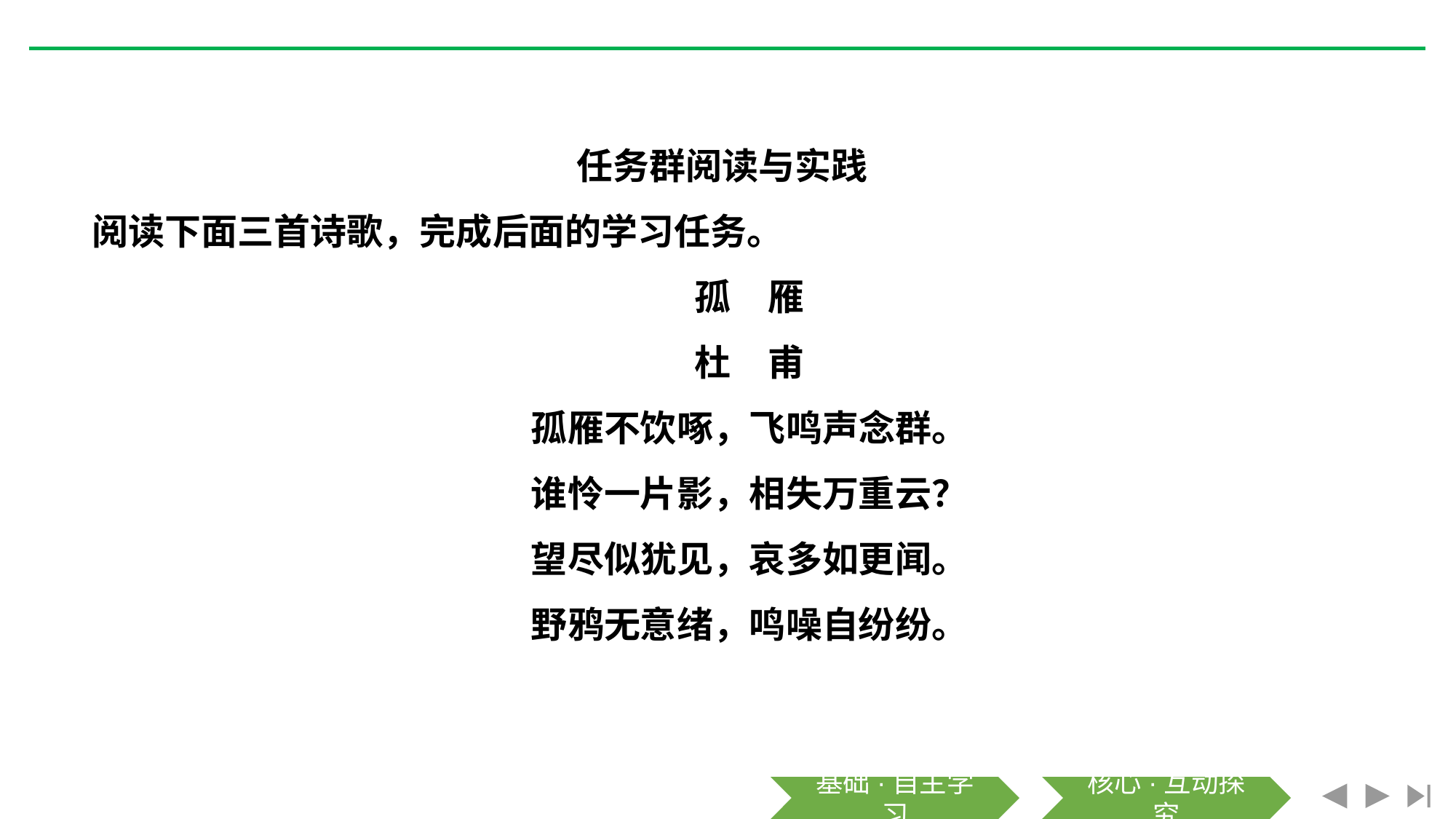

任务群阅读与实践
阅读下面三首诗歌，完成后面的学习任务。
孤　雁
杜　甫
孤雁不饮啄，飞鸣声念群。
谁怜一片影，相失万重云？
望尽似犹见，哀多如更闻。
野鸦无意绪，鸣噪自纷纷。